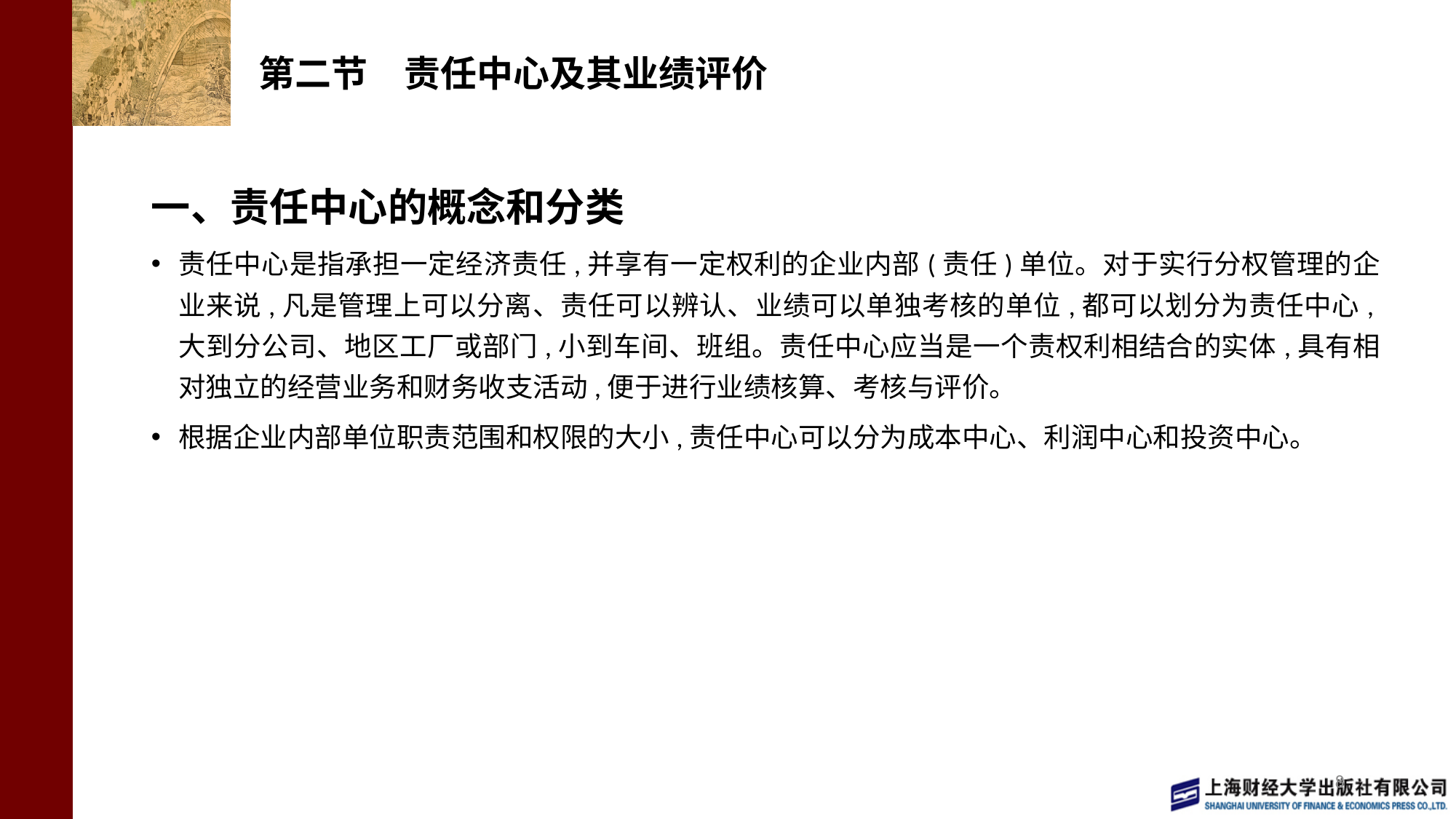

# 第二节　责任中心及其业绩评价
一、责任中心的概念和分类
责任中心是指承担一定经济责任,并享有一定权利的企业内部(责任)单位。对于实行分权管理的企业来说,凡是管理上可以分离、责任可以辨认、业绩可以单独考核的单位,都可以划分为责任中心,大到分公司、地区工厂或部门,小到车间、班组。责任中心应当是一个责权利相结合的实体,具有相对独立的经营业务和财务收支活动,便于进行业绩核算、考核与评价。
根据企业内部单位职责范围和权限的大小,责任中心可以分为成本中心、利润中心和投资中心。

8